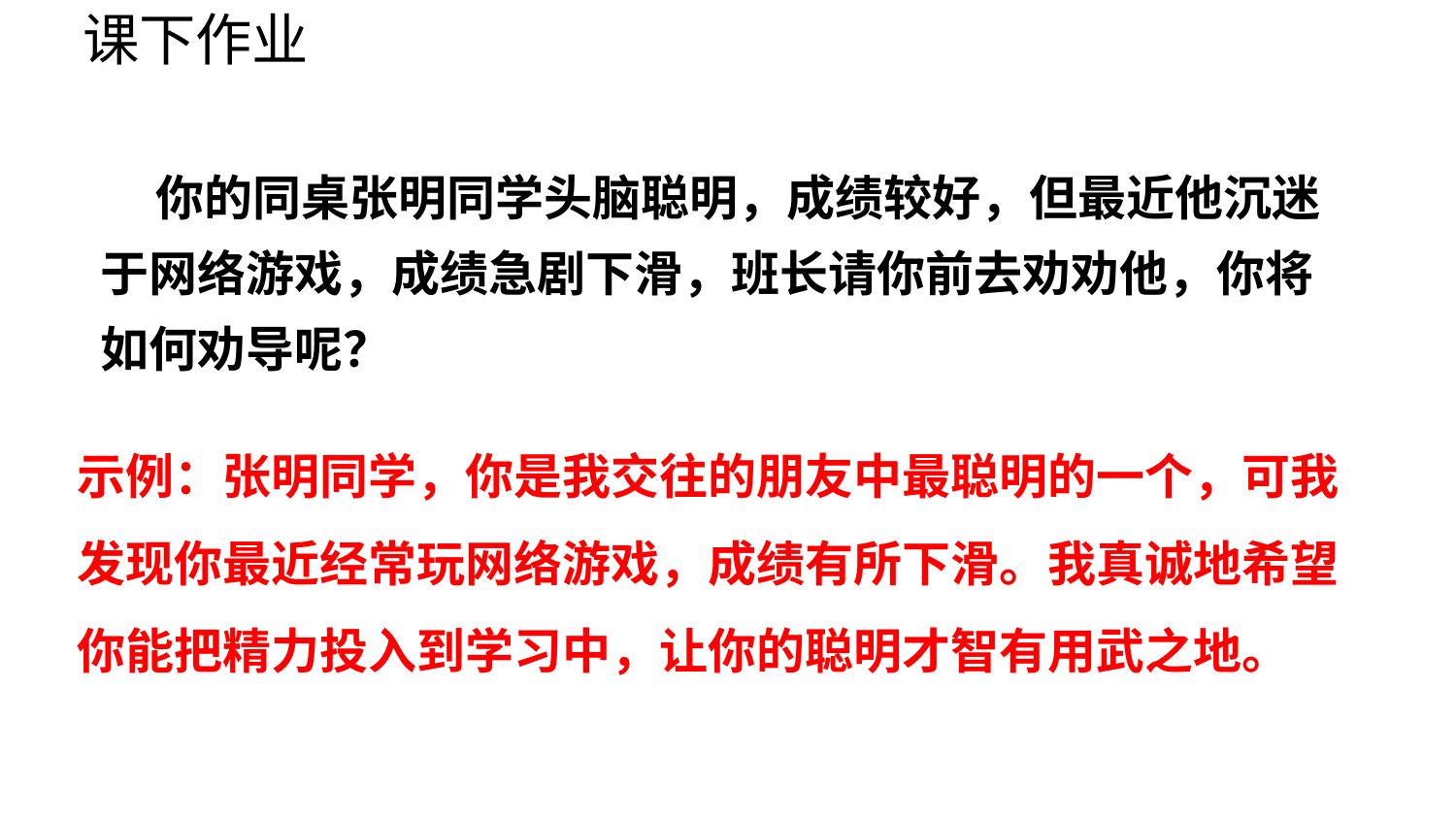

课下作业
    你的同桌张明同学头脑聪明，成绩较好，但最近他沉迷于网络游戏，成绩急剧下滑，班长请你前去劝劝他，你将如何劝导呢？
示例：张明同学，你是我交往的朋友中最聪明的一个，可我发现你最近经常玩网络游戏，成绩有所下滑。我真诚地希望你能把精力投入到学习中，让你的聪明才智有用武之地。